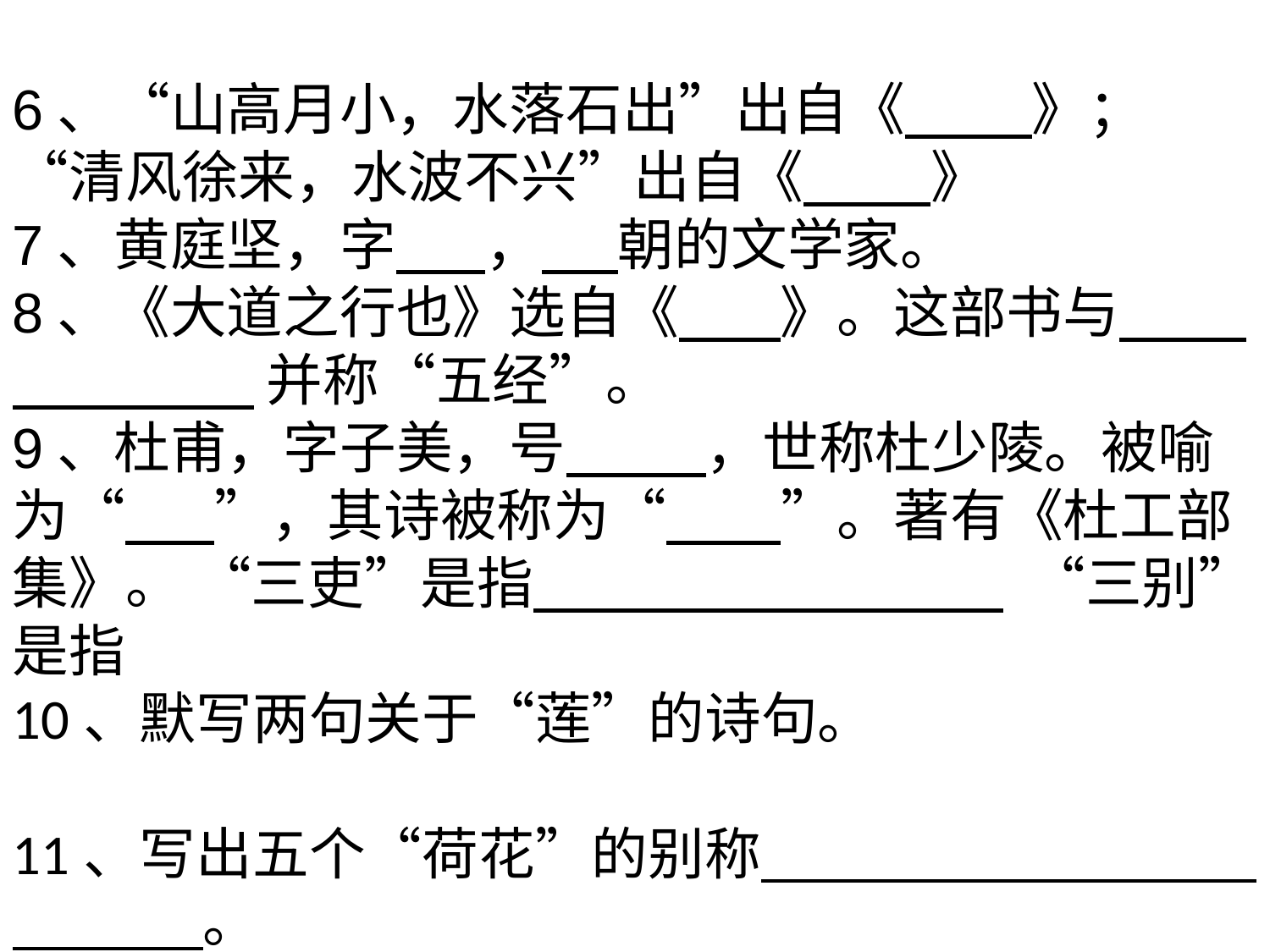

6、“山高月小，水落石出”出自《          》；“清风徐来，水波不兴”出自《          》
7、黄庭坚，字       ，      朝的文学家。
8、《大道之行也》选自《        》。这部书与                               并称“五经”。
9、杜甫，字子美，号           ，世称杜少陵。被喻为“       ”，其诗被称为“         ”。著有《杜工部集》。 “三吏”是指                                       “三别”是指
10、默写两句关于“莲”的诗句。

11、写出五个“荷花”的别称                                                       。